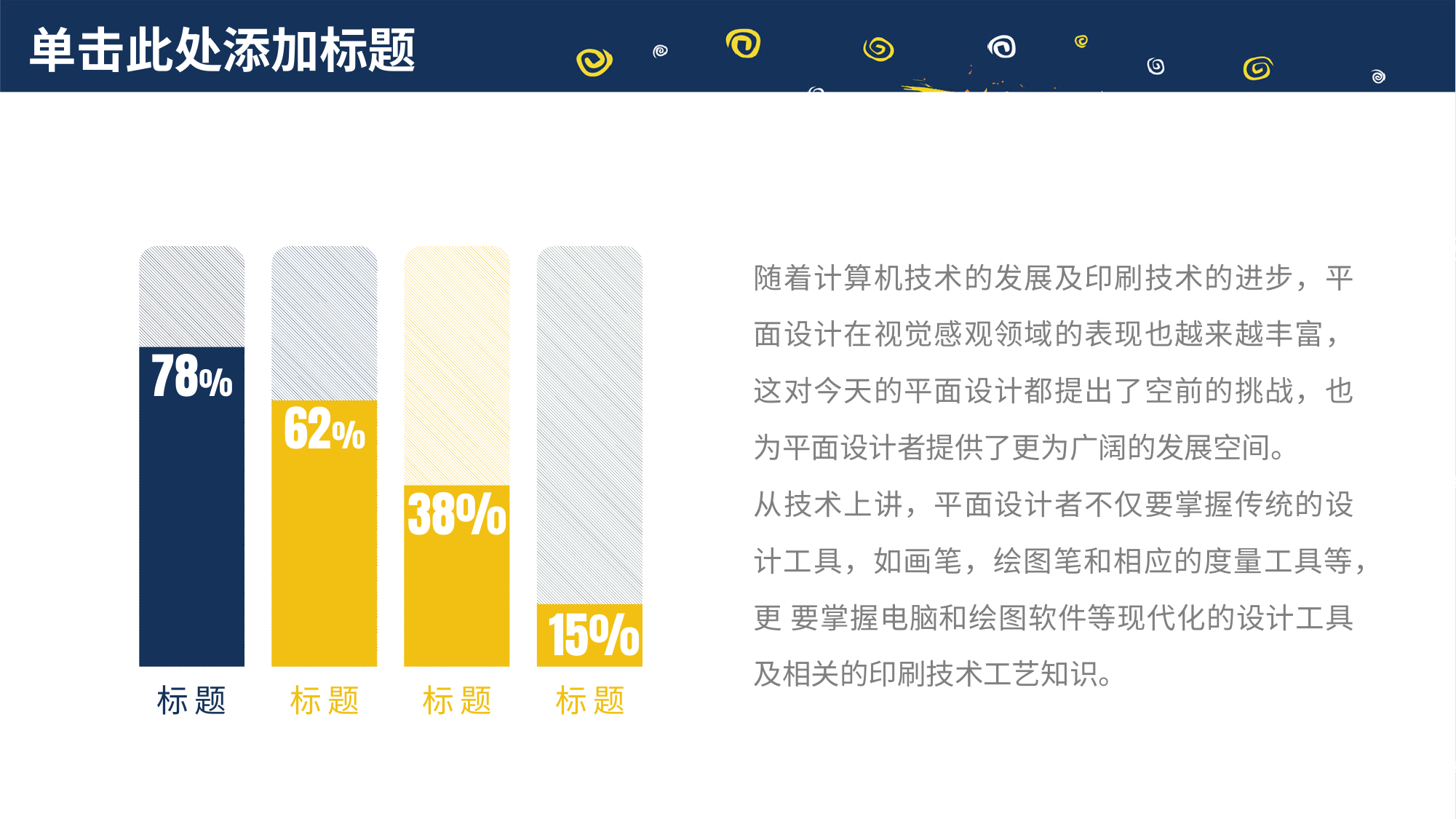

# 单击此处添加标题
随着计算机技术的发展及印刷技术的进步，平面设计在视觉感观领域的表现也越来越丰富，这对今天的平面设计都提出了空前的挑战，也为平面设计者提供了更为广阔的发展空间。
从技术上讲，平面设计者不仅要掌握传统的设计工具，如画笔，绘图笔和相应的度量工具等，更 要掌握电脑和绘图软件等现代化的设计工具及相关的印刷技术工艺知识。

78%

62%

38%

15%

标题
标题
标题
标题